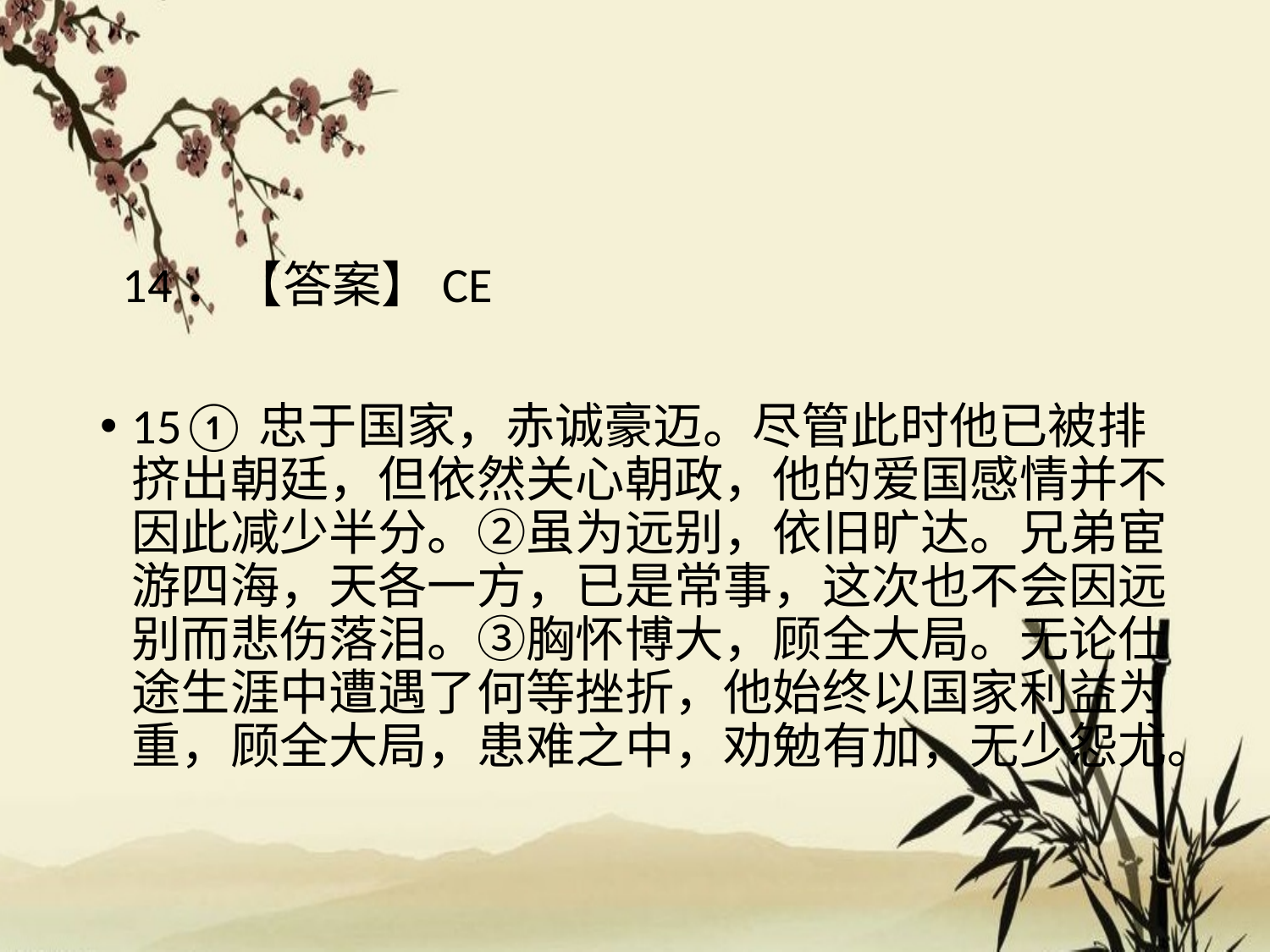

#
  14．【答案】CE

15①忠于国家，赤诚豪迈。尽管此时他已被排挤出朝廷，但依然关心朝政，他的爱国感情并不因此减少半分。②虽为远别，依旧旷达。兄弟宦游四海，天各一方，已是常事，这次也不会因远别而悲伤落泪。③胸怀博大，顾全大局。无论仕途生涯中遭遇了何等挫折，他始终以国家利益为重，顾全大局，患难之中，劝勉有加，无少怨尤。